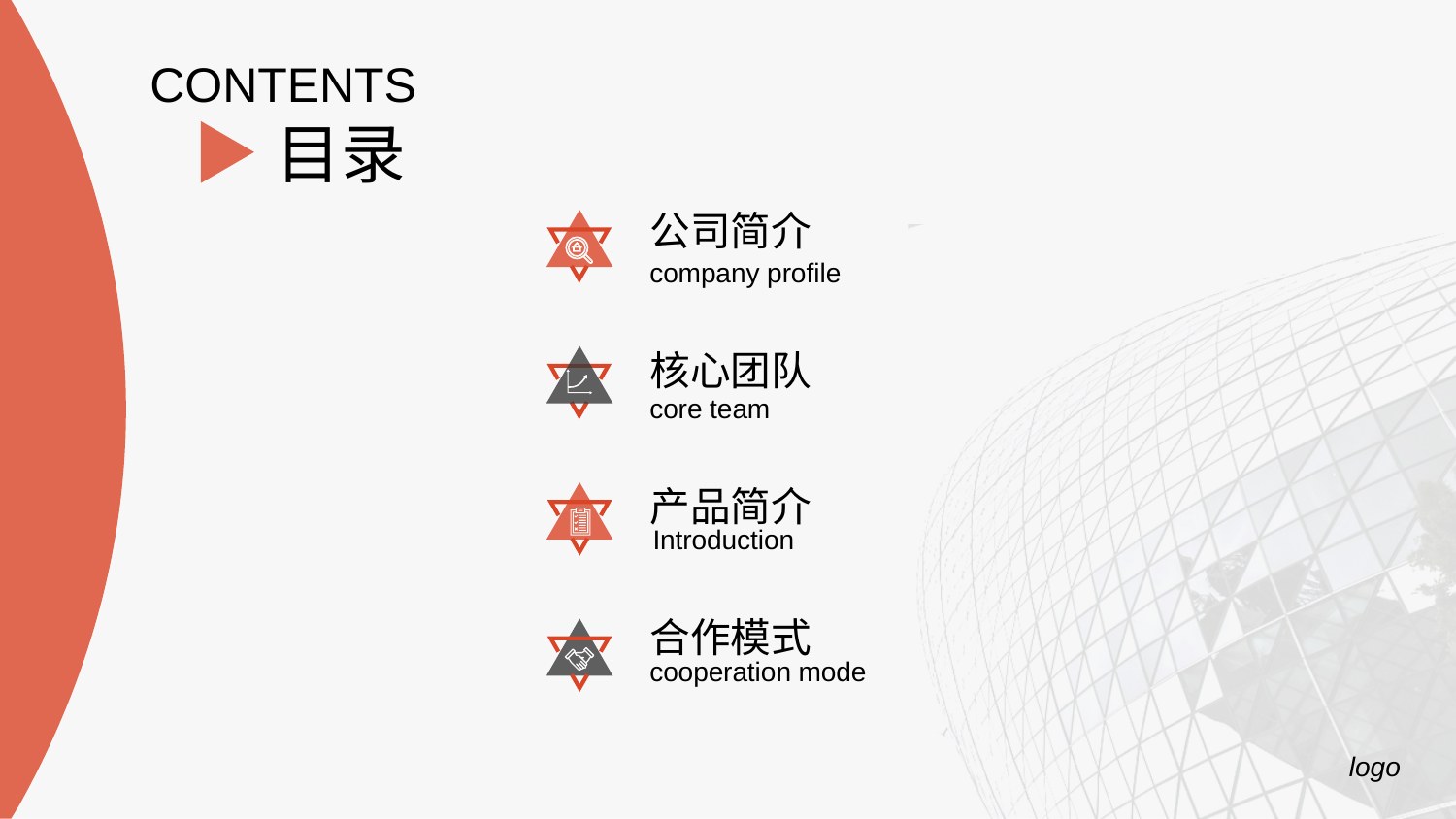

CONTENTS
目录

公司简介
company profile

核心团队
core team

产品简介
Introduction

合作模式
cooperation mode